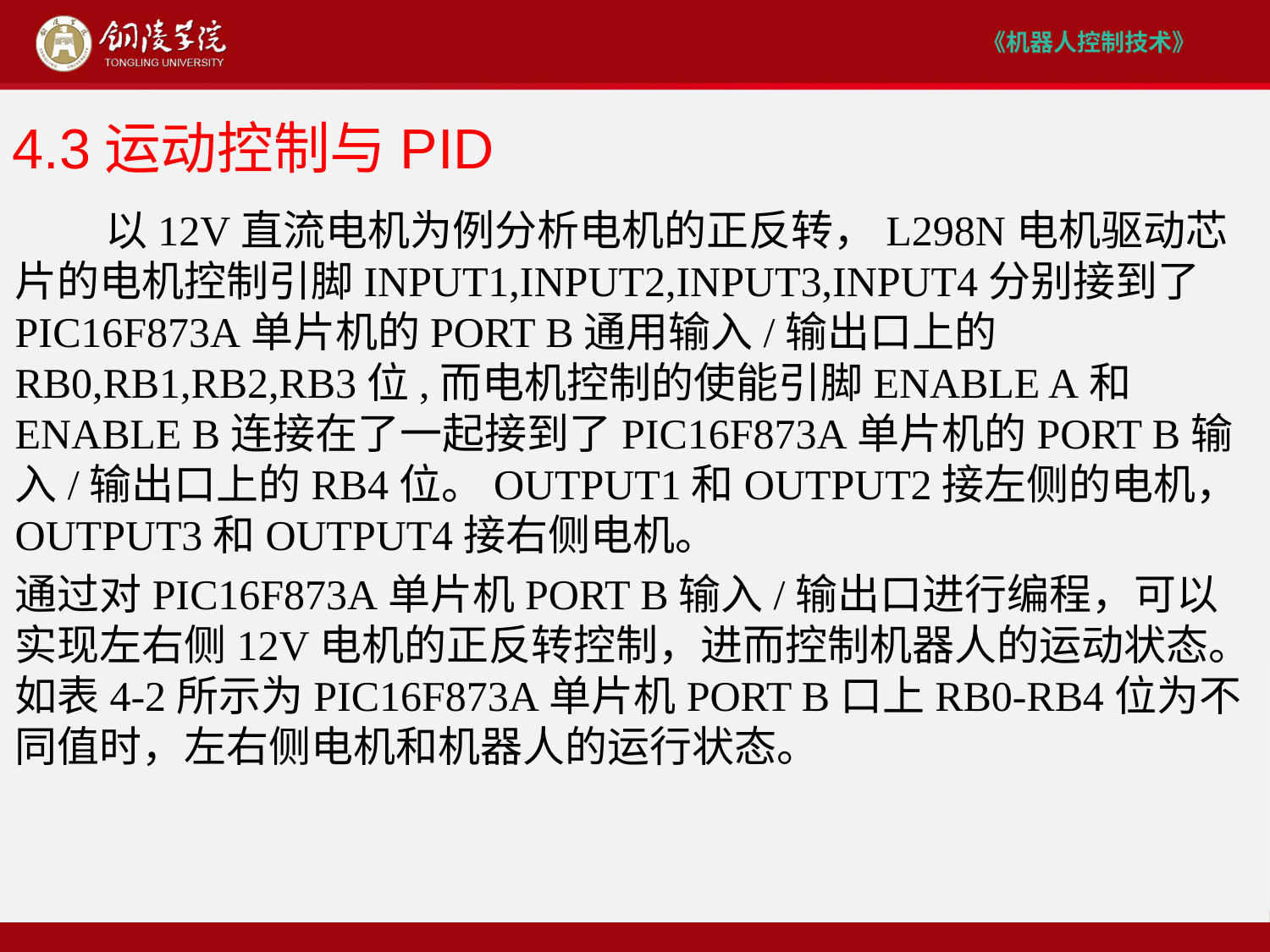

# 4.3运动控制与PID
            以12V直流电机为例分析电机的正反转，L298N电机驱动芯片的电机控制引脚INPUT1,INPUT2,INPUT3,INPUT4分别接到了PIC16F873A单片机的PORT B通用输入/输出口上的RB0,RB1,RB2,RB3位,而电机控制的使能引脚ENABLE A和ENABLE B连接在了一起接到了PIC16F873A单片机的PORT B输入/输出口上的RB4位。OUTPUT1和OUTPUT2接左侧的电机，OUTPUT3和OUTPUT4接右侧电机。
通过对PIC16F873A单片机PORT B输入/输出口进行编程，可以实现左右侧12V电机的正反转控制，进而控制机器人的运动状态。 如表4-2所示为PIC16F873A单片机PORT B口上RB0-RB4位为不同值时，左右侧电机和机器人的运行状态。